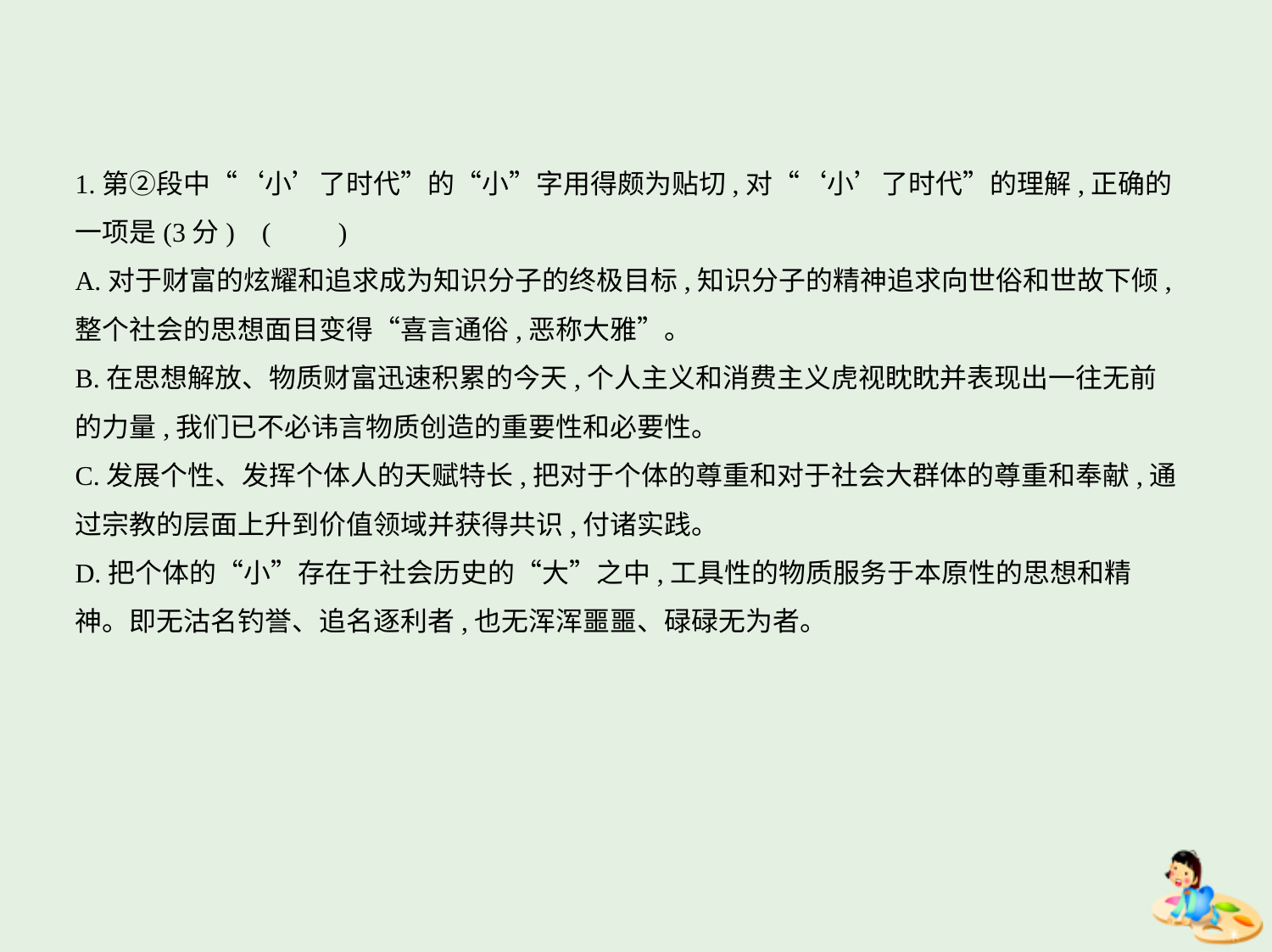

1.第②段中“‘小’了时代”的“小”字用得颇为贴切,对“‘小’了时代”的理解,正确的
一项是(3分) (　　)
A.对于财富的炫耀和追求成为知识分子的终极目标,知识分子的精神追求向世俗和世故下倾,
整个社会的思想面目变得“喜言通俗,恶称大雅”。
B.在思想解放、物质财富迅速积累的今天,个人主义和消费主义虎视眈眈并表现出一往无前
的力量,我们已不必讳言物质创造的重要性和必要性。
C.发展个性、发挥个体人的天赋特长,把对于个体的尊重和对于社会大群体的尊重和奉献,通
过宗教的层面上升到价值领域并获得共识,付诸实践。
D.把个体的“小”存在于社会历史的“大”之中,工具性的物质服务于本原性的思想和精
神。即无沽名钓誉、追名逐利者,也无浑浑噩噩、碌碌无为者。